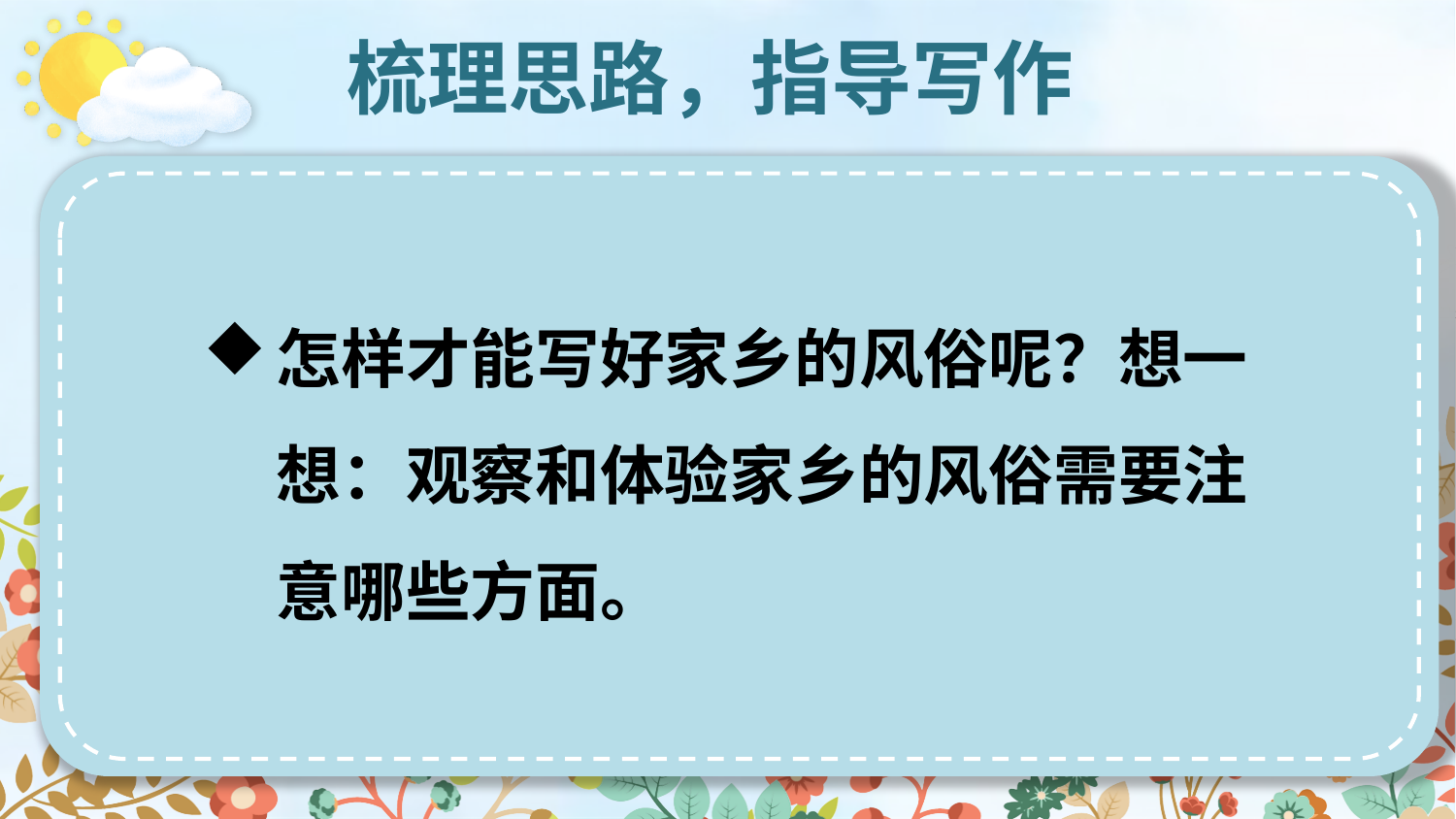

梳理思路，指导写作
怎样才能写好家乡的风俗呢？想一想：观察和体验家乡的风俗需要注意哪些方面。